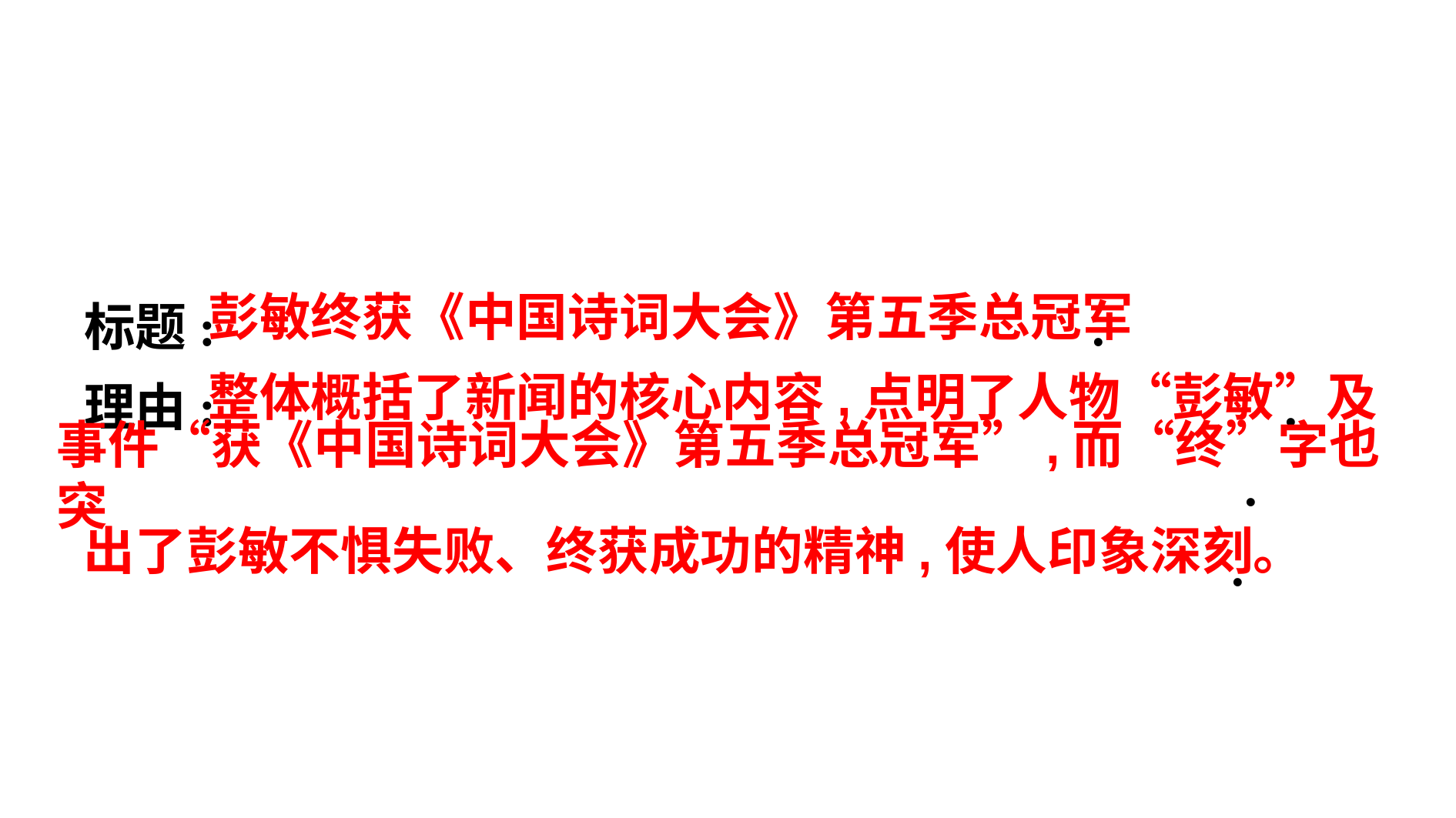

标题:                                                                    .
理由:                                                                                   .
                                                                                          .
                                                                                         .
彭敏终获《中国诗词大会》第五季总冠军
整体概括了新闻的核心内容,点明了人物“彭敏”及
事件“获《中国诗词大会》第五季总冠军”,而“终”字也突
出了彭敏不惧失败、终获成功的精神,使人印象深刻。